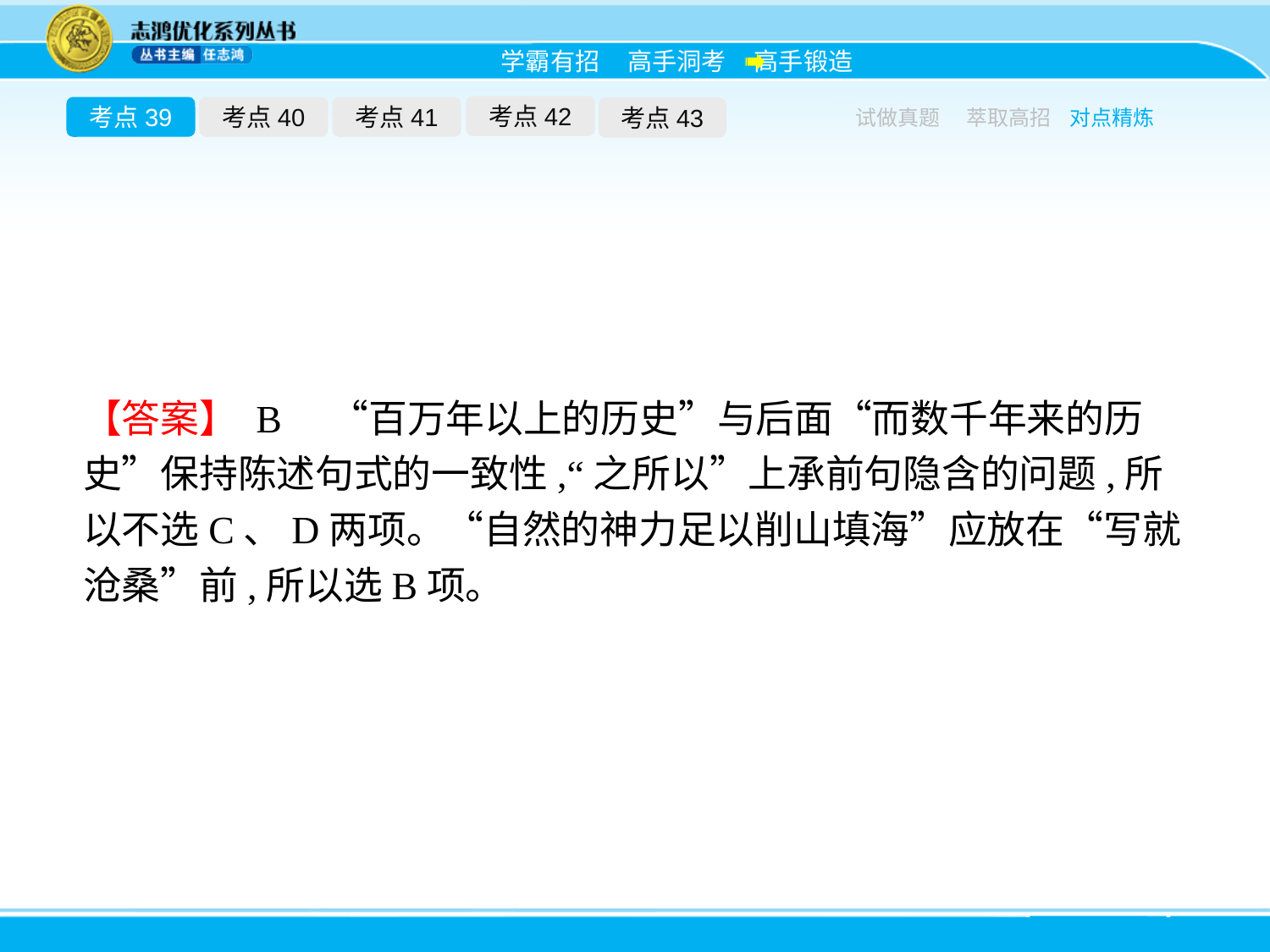

考点42
考点39
考点40
考点41
考点43
试做真题
萃取高招
对点精炼
【答案】 B　“百万年以上的历史”与后面“而数千年来的历史”保持陈述句式的一致性,“之所以”上承前句隐含的问题,所以不选C、D两项。“自然的神力足以削山填海”应放在“写就沧桑”前,所以选B项。